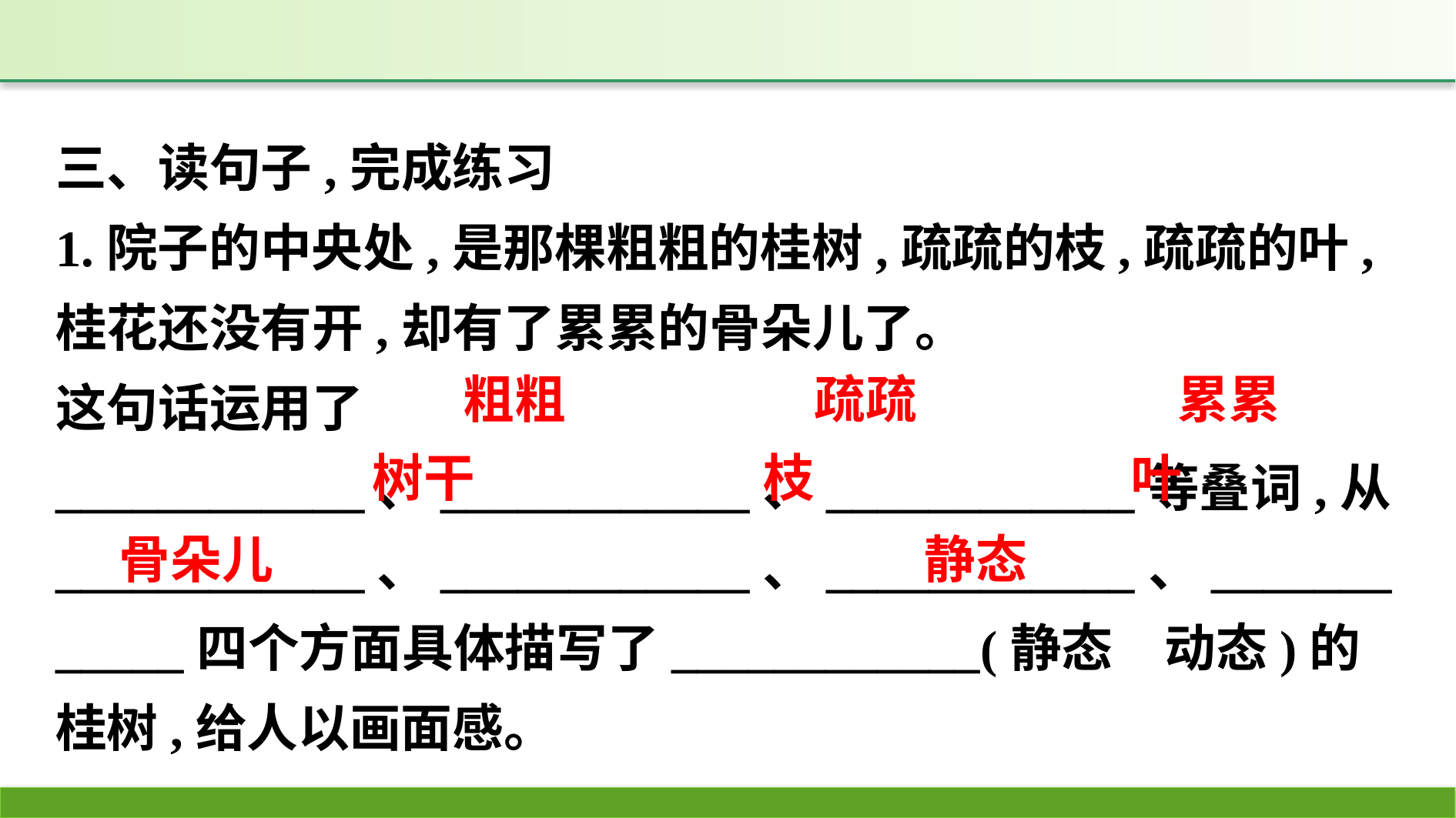

三、读句子,完成练习
1.院子的中央处,是那棵粗粗的桂树,疏疏的枝,疏疏的叶,桂花还没有开,却有了累累的骨朵儿了。
这句话运用了____________、____________、____________等叠词,从____________、____________、____________、____________四个方面具体描写了____________(静态　动态)的桂树,给人以画面感。
累累
粗粗
疏疏
枝
叶
树干
骨朵儿
静态